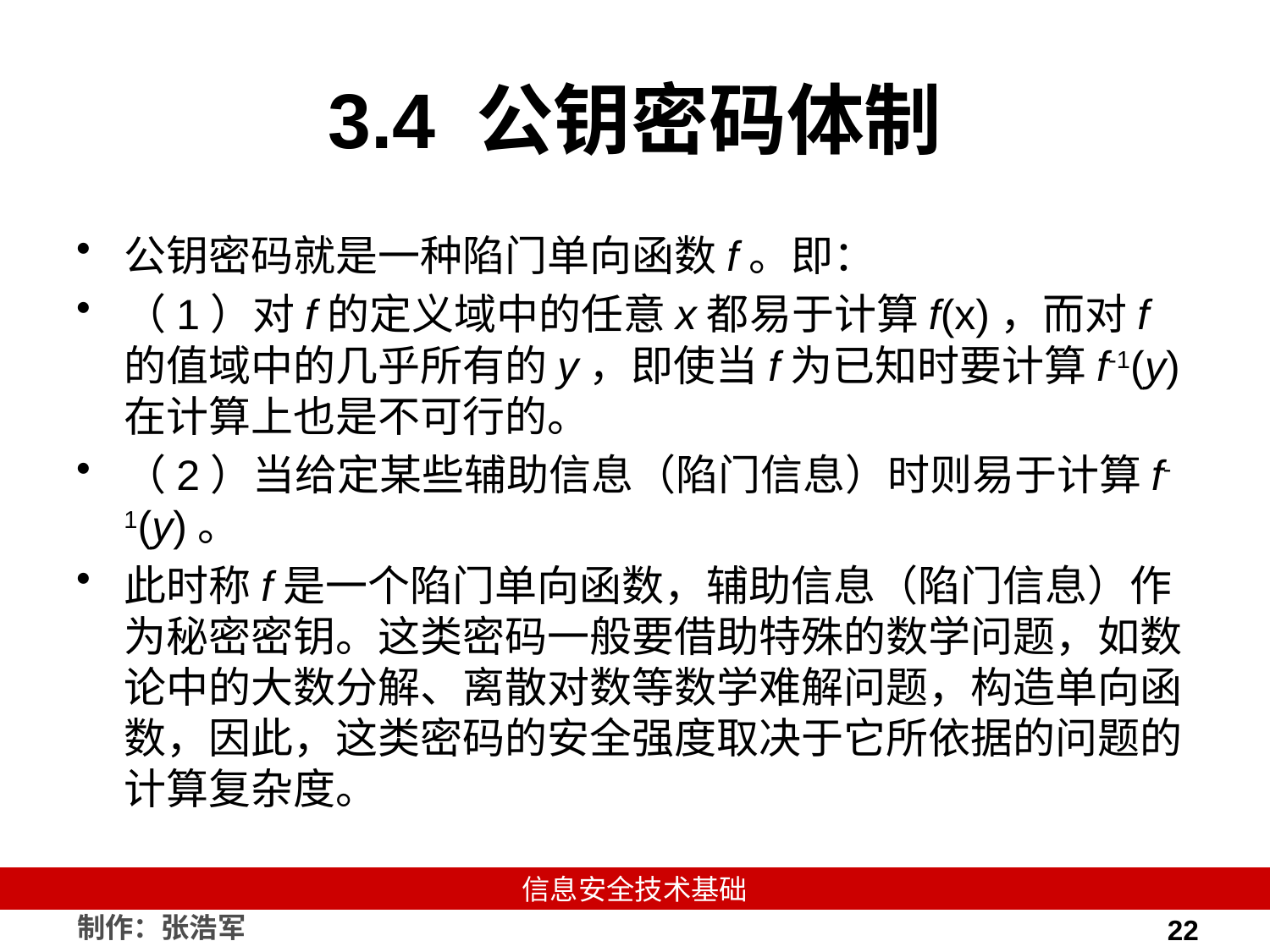

# 3.4 公钥密码体制
公钥密码就是一种陷门单向函数f。即：
（1）对f的定义域中的任意x都易于计算f(x)，而对f的值域中的几乎所有的y，即使当f为已知时要计算f-1(y)在计算上也是不可行的。
（2）当给定某些辅助信息（陷门信息）时则易于计算f-1(y)。
此时称f是一个陷门单向函数，辅助信息（陷门信息）作为秘密密钥。这类密码一般要借助特殊的数学问题，如数论中的大数分解、离散对数等数学难解问题，构造单向函数，因此，这类密码的安全强度取决于它所依据的问题的计算复杂度。
22